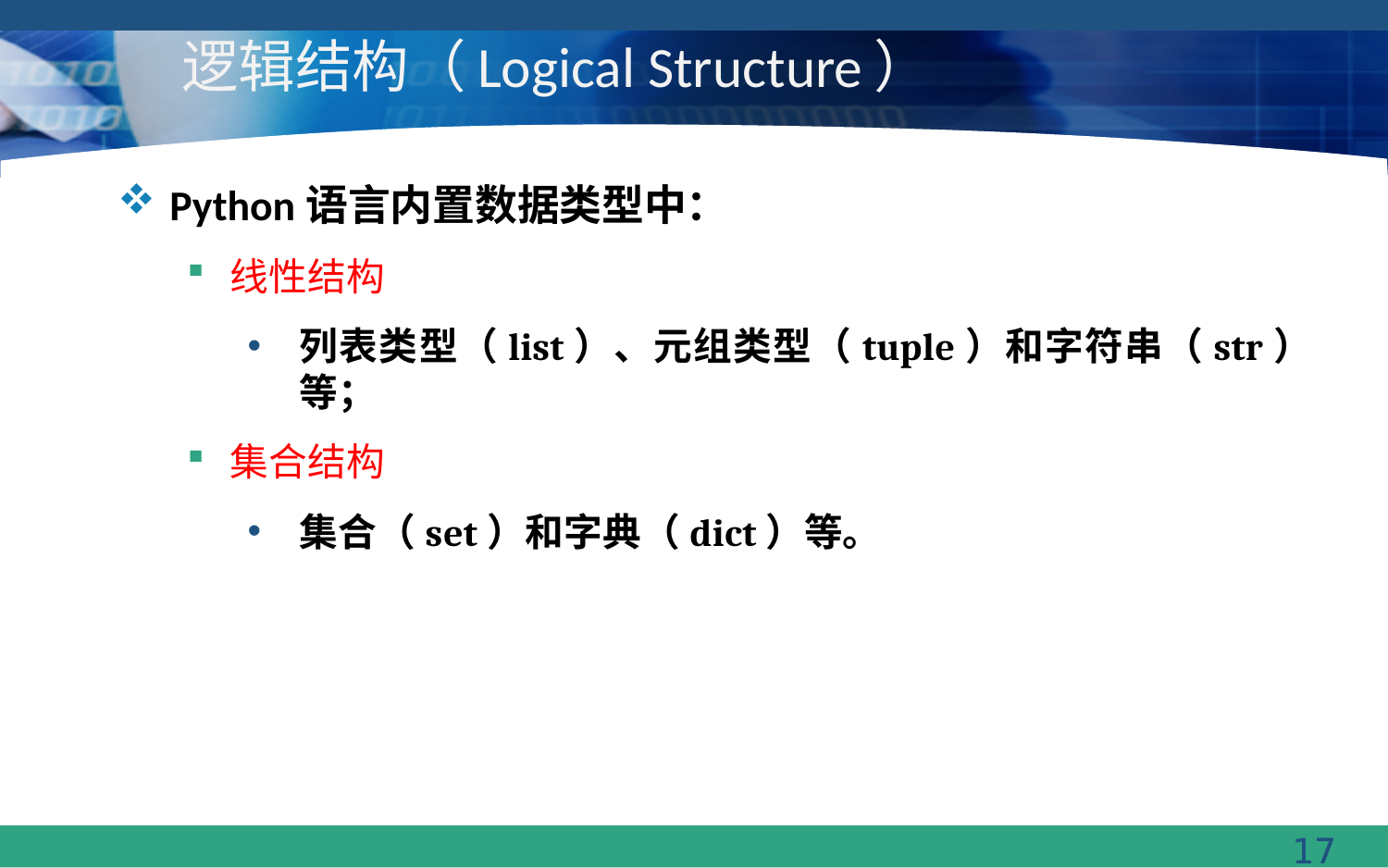

# 逻辑结构（Logical Structure）
Python语言内置数据类型中：
线性结构
列表类型（list）、元组类型（tuple）和字符串（str）等；
集合结构
集合（set）和字典（dict）等。